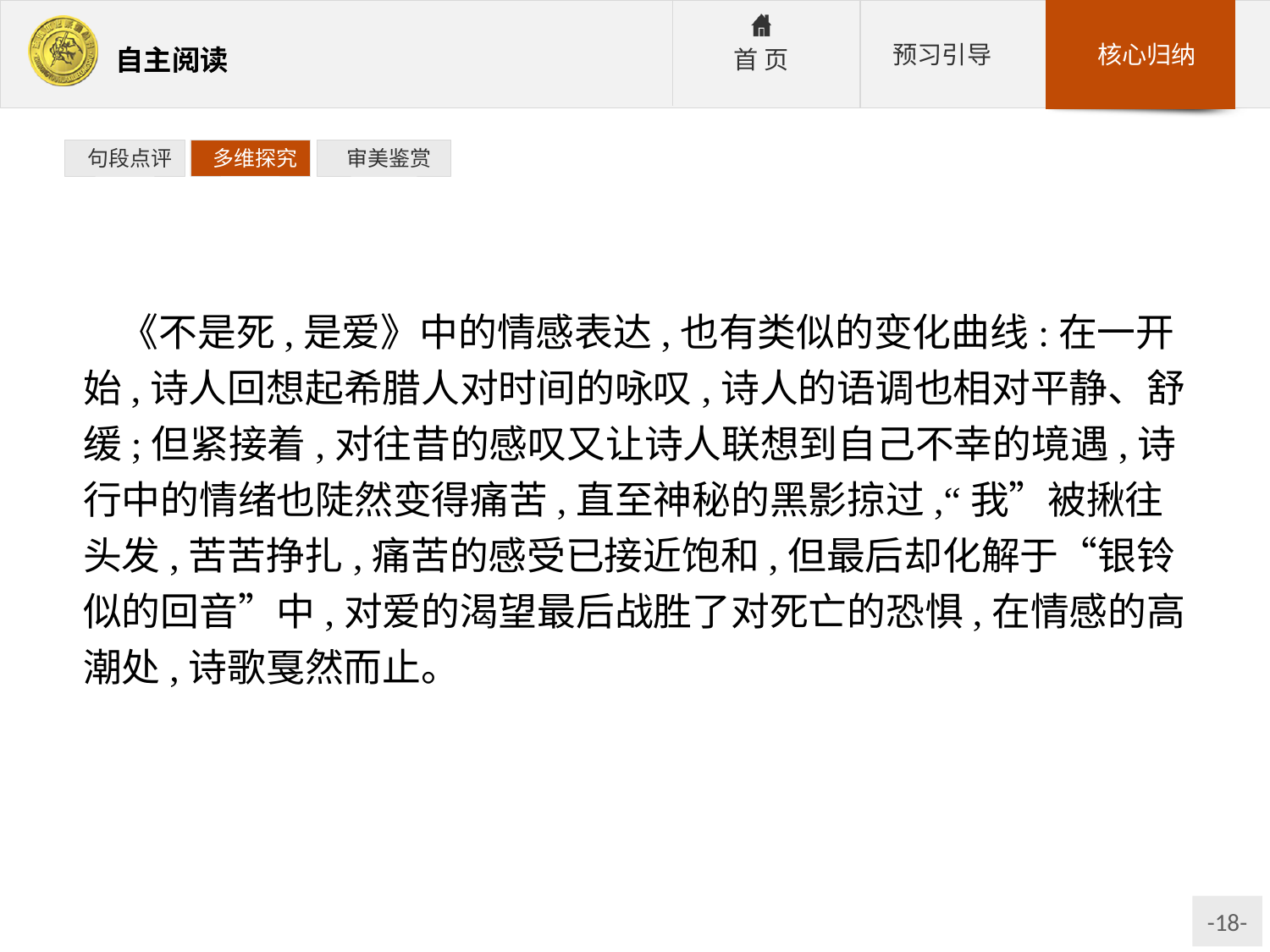

句段点评
 多维探究
 审美鉴赏
《不是死,是爱》中的情感表达,也有类似的变化曲线:在一开始,诗人回想起希腊人对时间的咏叹,诗人的语调也相对平静、舒缓;但紧接着,对往昔的感叹又让诗人联想到自己不幸的境遇,诗行中的情绪也陡然变得痛苦,直至神秘的黑影掠过,“我”被揪往头发,苦苦挣扎,痛苦的感受已接近饱和,但最后却化解于“银铃似的回音”中,对爱的渴望最后战胜了对死亡的恐惧,在情感的高潮处,诗歌戛然而止。